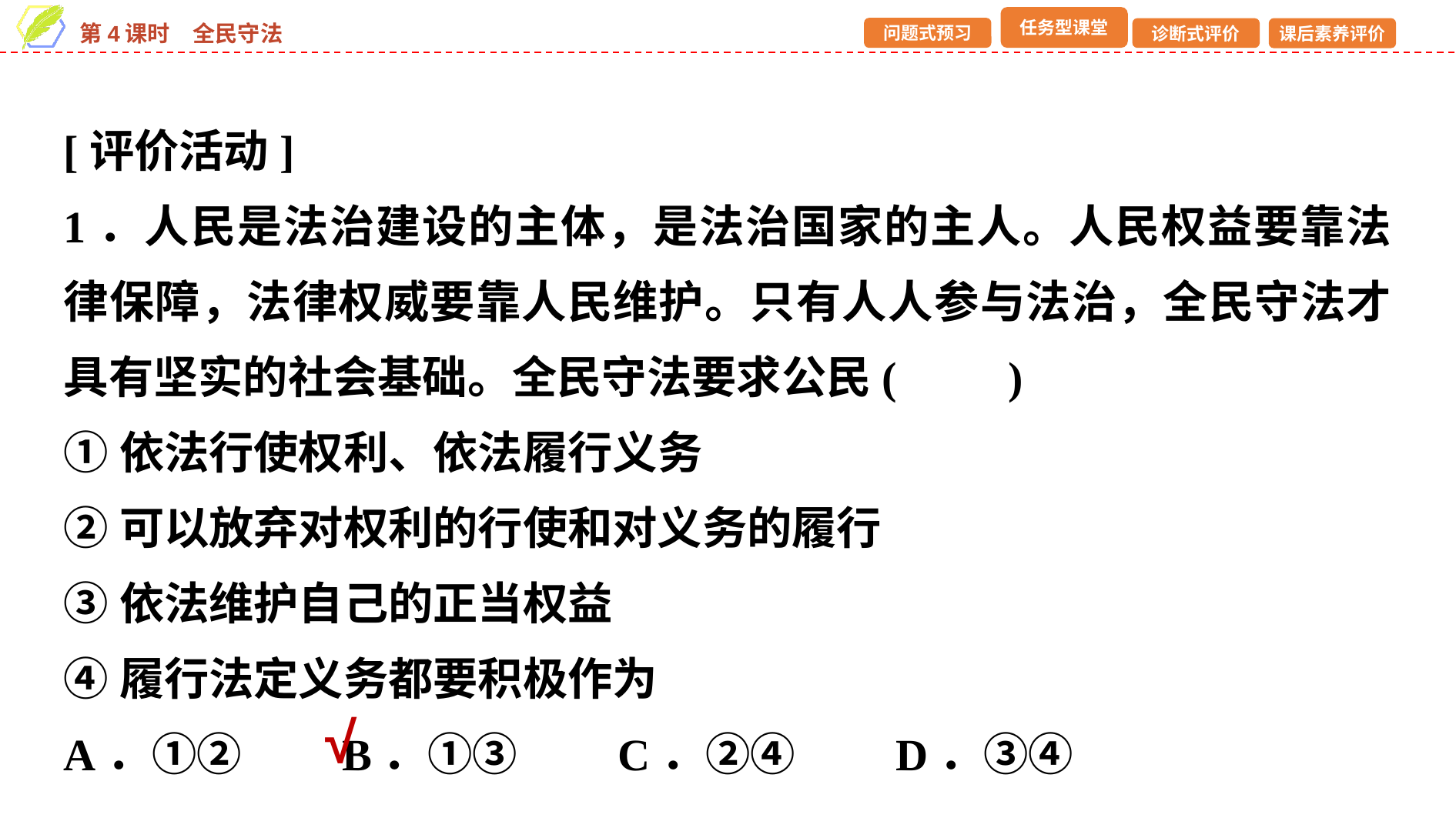

[评价活动]
1．人民是法治建设的主体，是法治国家的主人。人民权益要靠法律保障，法律权威要靠人民维护。只有人人参与法治，全民守法才具有坚实的社会基础。全民守法要求公民(　　)
①依法行使权利、依法履行义务
②可以放弃对权利的行使和对义务的履行
③依法维护自己的正当权益
④履行法定义务都要积极作为
A．①②　　B．①③　　C．②④　　D．③④
√